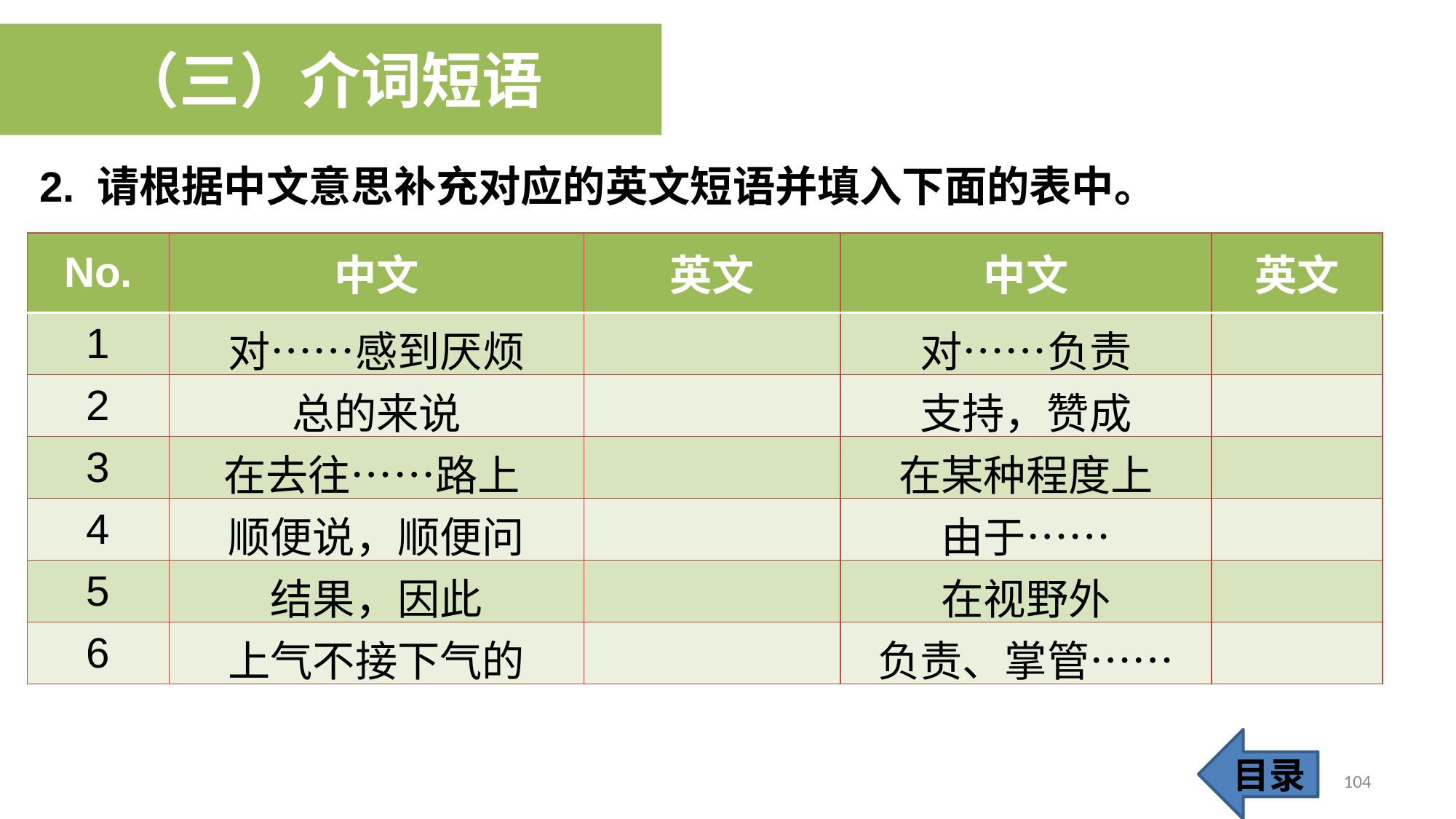

（三）介词短语
2. 请根据中文意思补充对应的英文短语并填入下面的表中。
| No. | 中文 | 英文 | 中文 | 英文 |
| --- | --- | --- | --- | --- |
| 1 | 对……感到厌烦 |  | 对……负责 |  |
| 2 | 总的来说 |  | 支持，赞成 |  |
| 3 | 在去往……路上 |  | 在某种程度上 |  |
| 4 | 顺便说，顺便问 |  | 由于…… |  |
| 5 | 结果，因此 |  | 在视野外 |  |
| 6 | 上气不接下气的 |  | 负责、掌管…… |  |
目录
104